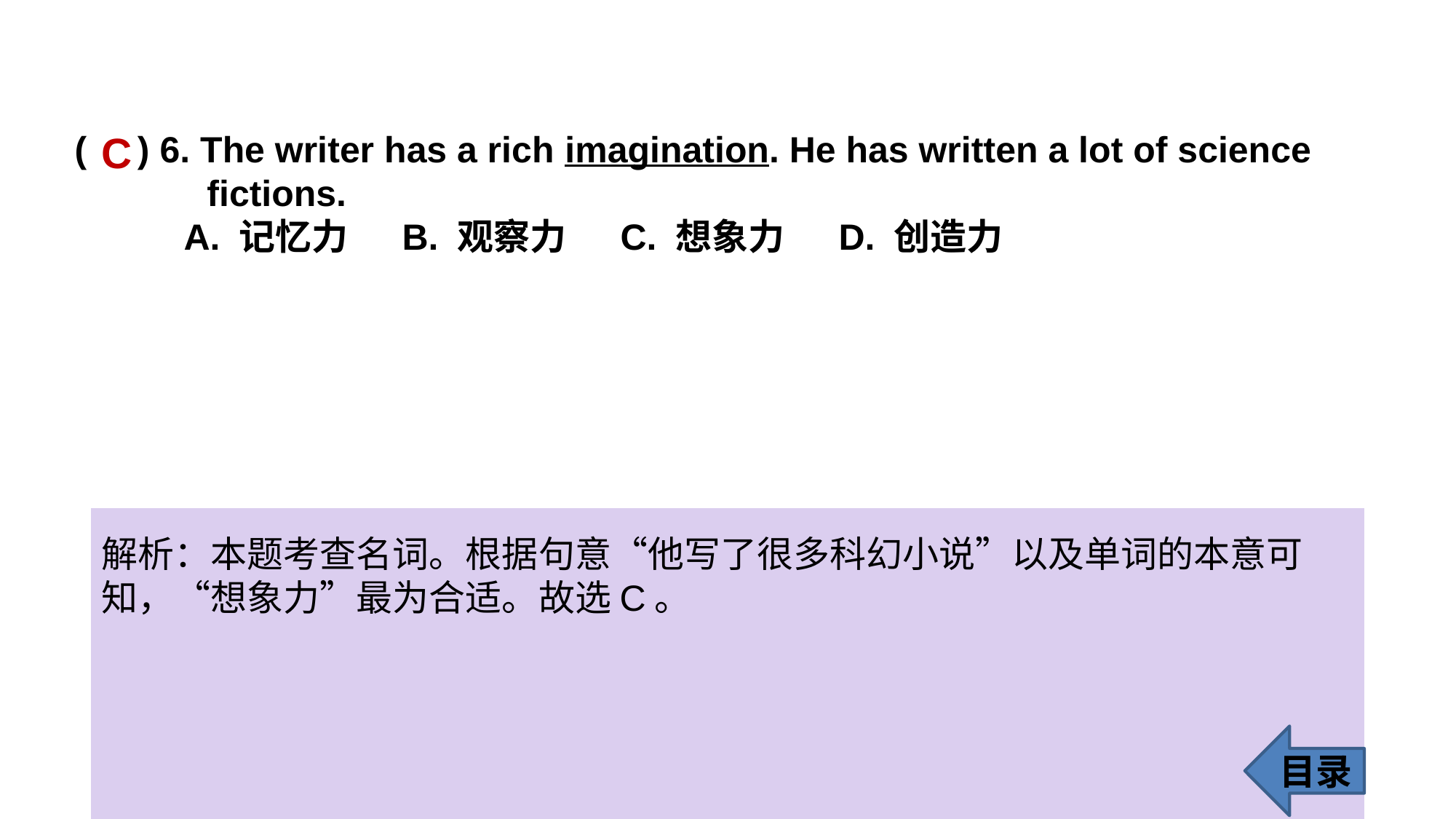

(     ) 6. The writer has a rich imagination. He has written a lot of science
             fictions.
	A. 记忆力 	B. 观察力 	C. 想象力 	D. 创造力
C

解析：本题考查名词。根据句意“他写了很多科幻小说”以及单词的本意可
知，“想象力”最为合适。故选C。
目录
12